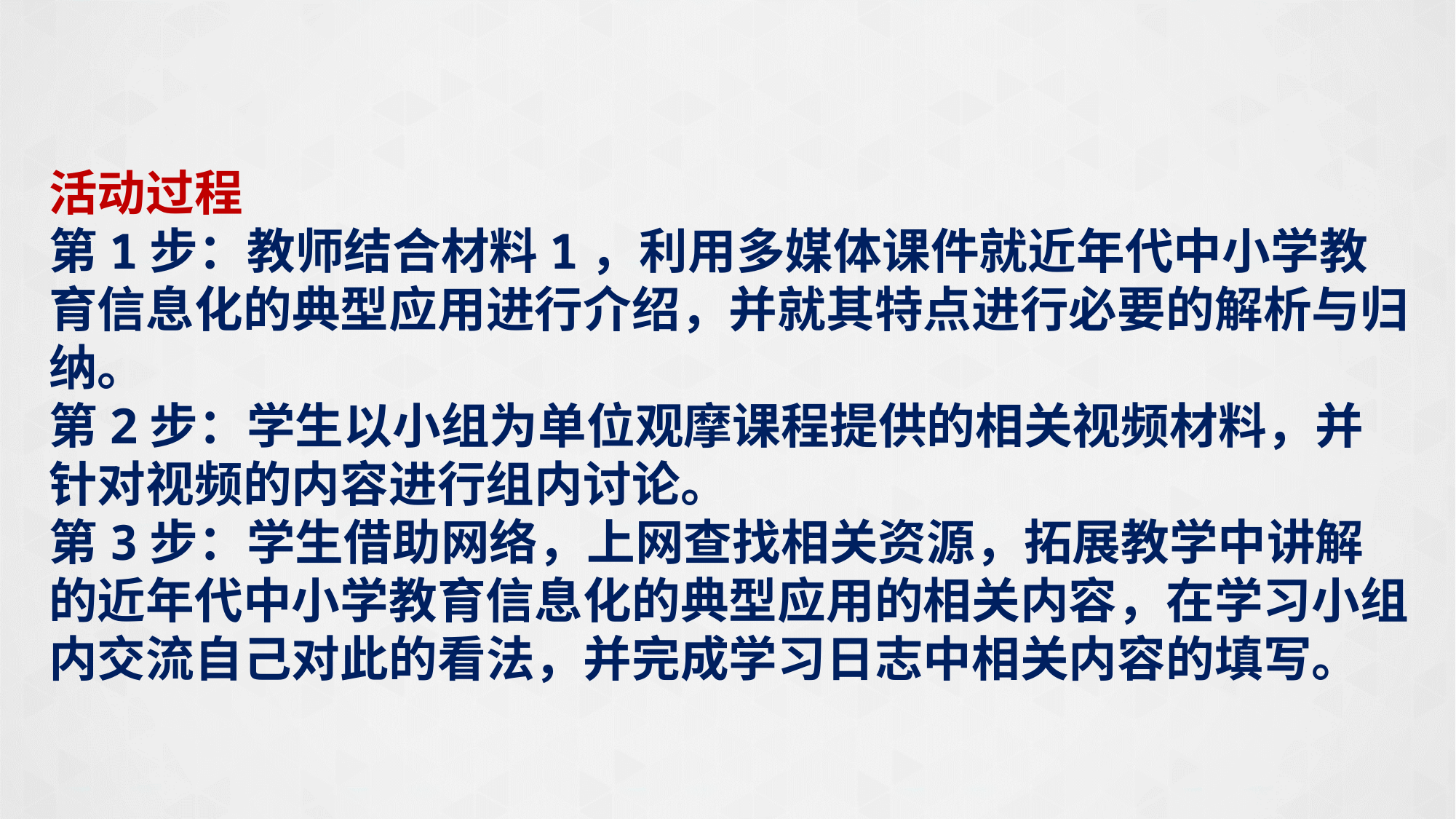

活动过程
第1步：教师结合材料1，利用多媒体课件就近年代中小学教育信息化的典型应用进行介绍，并就其特点进行必要的解析与归纳。
第2步：学生以小组为单位观摩课程提供的相关视频材料，并针对视频的内容进行组内讨论。
第3步：学生借助网络，上网查找相关资源，拓展教学中讲解的近年代中小学教育信息化的典型应用的相关内容，在学习小组内交流自己对此的看法，并完成学习日志中相关内容的填写。